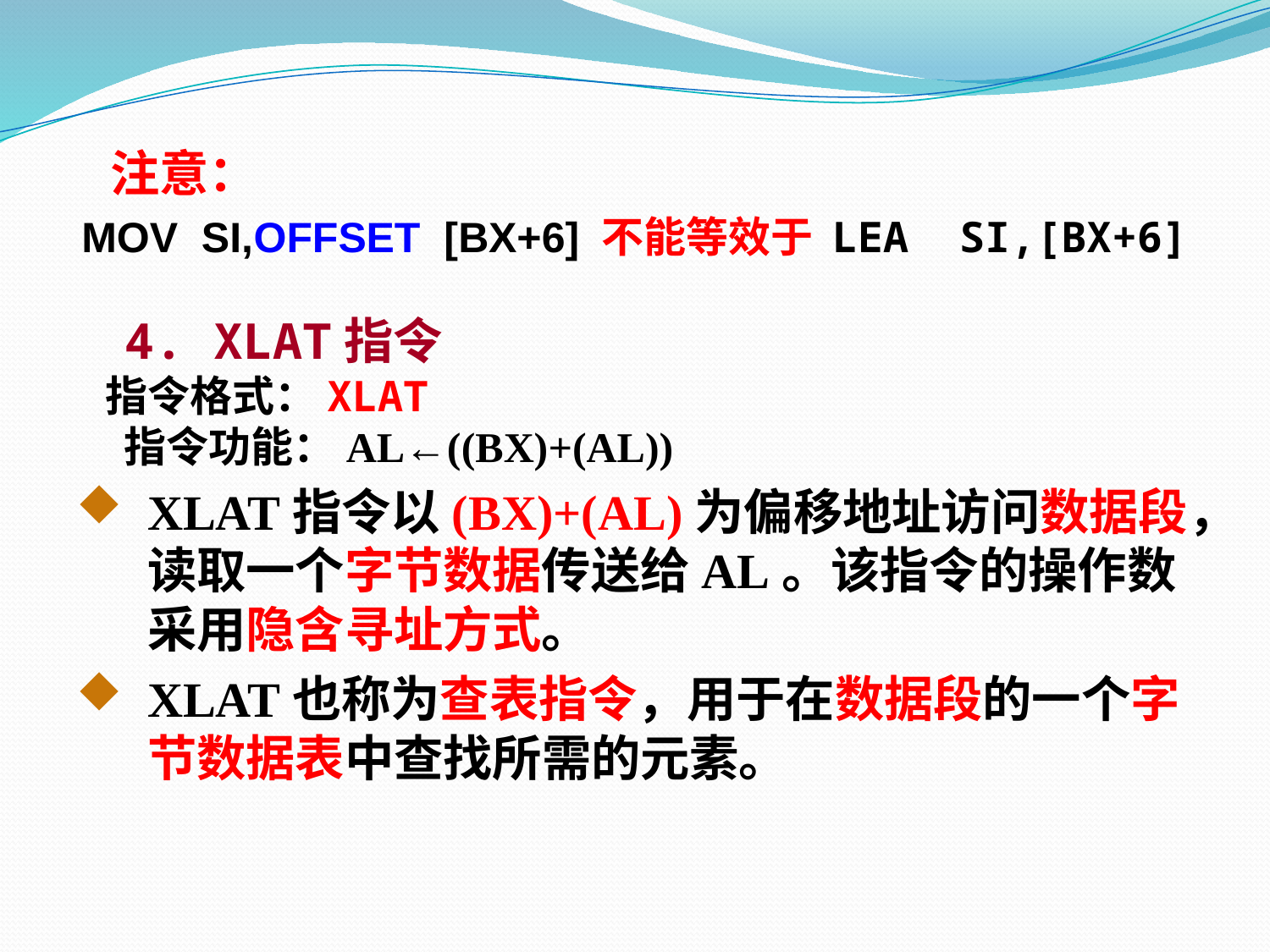

注意：
MOV  SI,OFFSET  [BX+6] 不能等效于 LEA  SI,[BX+6]

    4. XLAT指令
  指令格式：XLAT
    指令功能：AL←((BX)+(AL))
XLAT指令以(BX)+(AL)为偏移地址访问数据段，读取一个字节数据传送给AL。该指令的操作数采用隐含寻址方式。
XLAT也称为查表指令，用于在数据段的一个字节数据表中查找所需的元素。